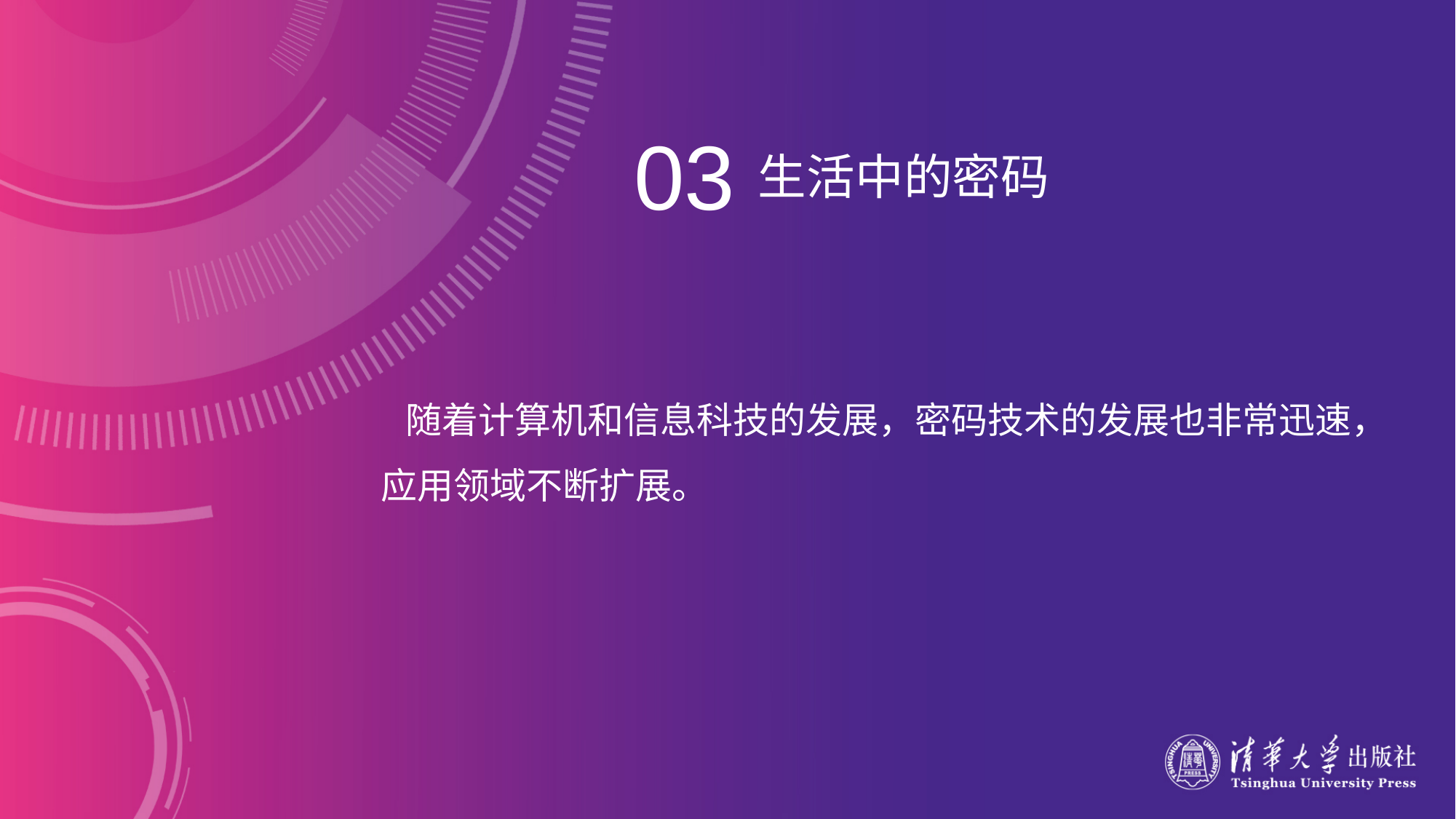

03
# 生活中的密码

  随着计算机和信息科技的发展，密码技术的发展也非常迅速，应用领域不断扩展。